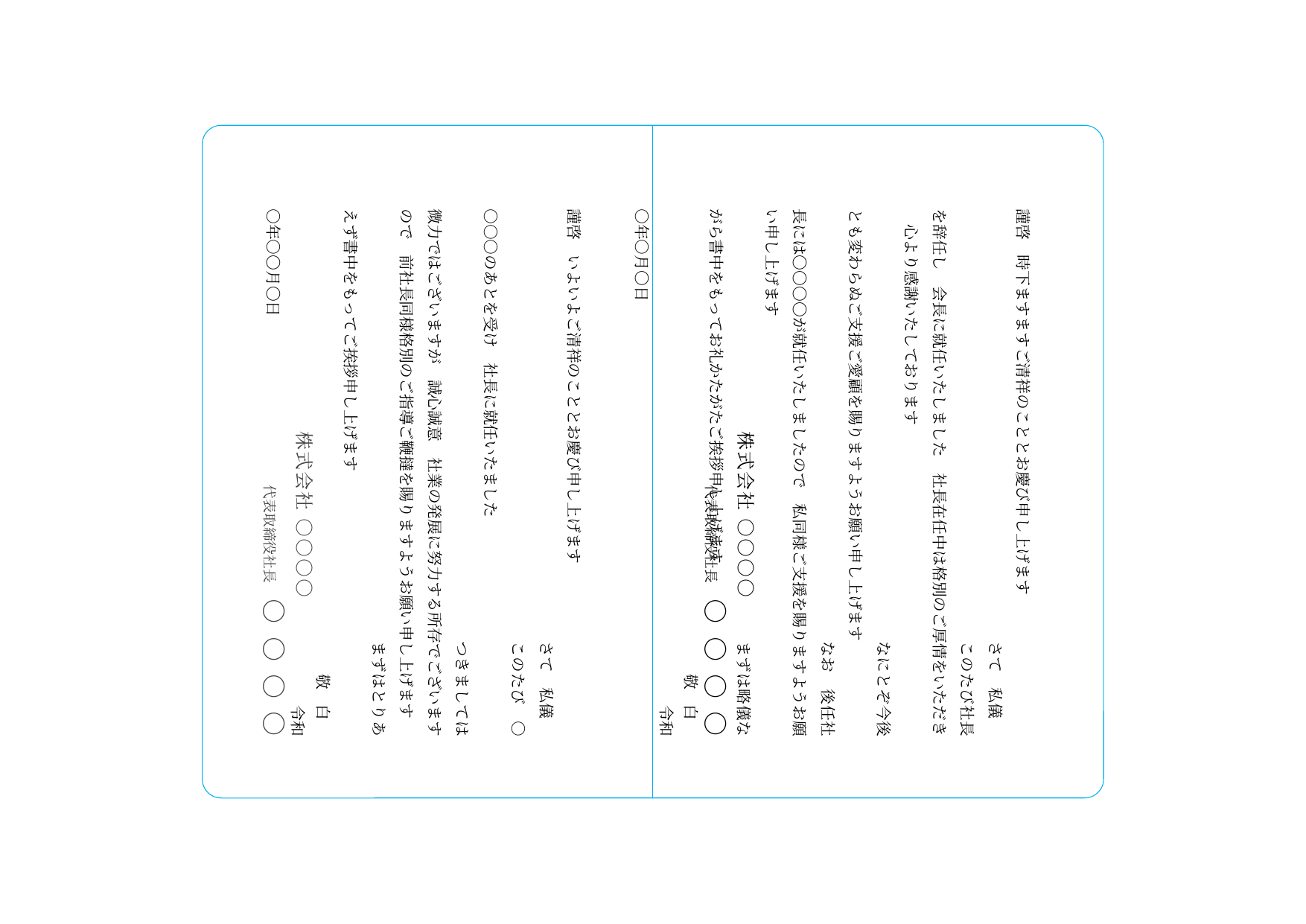

謹啓　いよいよご清祥のこととお慶び申し上げます
さて　私儀
このたび　○○○○のあとを受け　社長に就任いたました
つきましては微力ではございますが　誠心誠意　社業の発展に努力する所存でございますので　前社長同様格別のご指導ご鞭撻を賜りますようお願い申し上げます
まずはとりあえず書中をもってご挨拶申し上げます
敬　白
　　令和○年○〇月〇日

謹啓　時下ますますご清祥のこととお慶び申し上げます
さて　私儀
このたび社長を辞任し　会長に就任いたしました　社長在任中は格別のご厚情をいただき　心より感謝いたしております
なにとぞ今後とも変わらぬご支援ご愛顧を賜りますようお願い申し上げます
なお　後任社長には〇〇〇〇が就任いたしましたので　私同様ご支援を賜りますようお願い申し上げます
まずは略儀ながら書中をもってお礼かたがたご挨拶申し上げます
敬　白
　　令和○年○月〇日

株式会社 ○○○○
代表取締役社長　○  ○  ○  ○

株式会社 ○○○○
代表取締役社長　○  ○  ○  ○